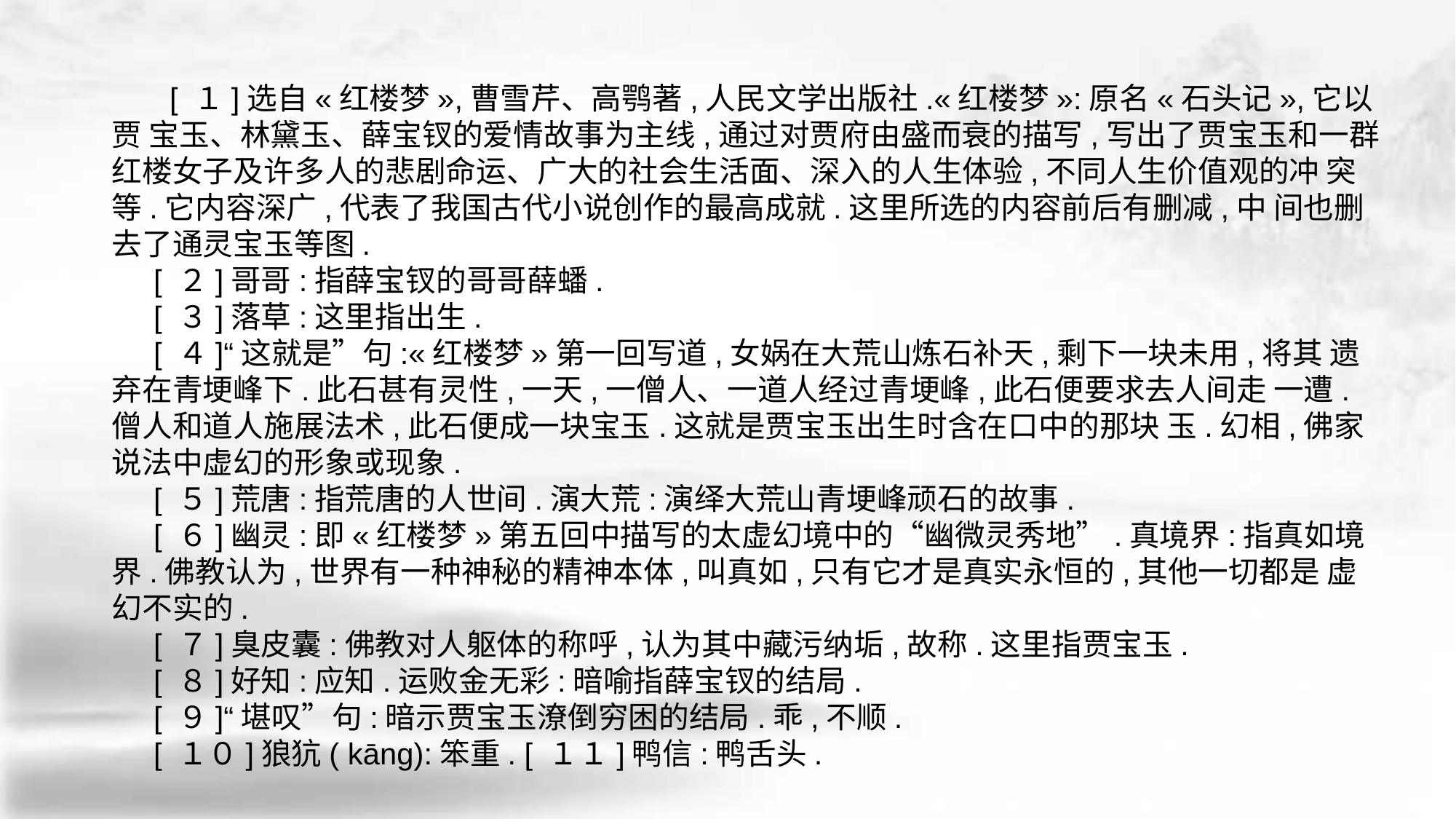

[ １]选自«红楼梦»,曹雪芹、高鹗著,人民文学出版社.«红楼梦»:原名«石头记»,它以贾 宝玉、林黛玉、薛宝钗的爱情故事为主线,通过对贾府由盛而衰的描写,写出了贾宝玉和一群 红楼女子及许多人的悲剧命运、广大的社会生活面、深入的人生体验,不同人生价值观的冲 突等.它内容深广,代表了我国古代小说创作的最高成就.这里所选的内容前后有删减,中 间也删去了通灵宝玉等图.
     [ ２]哥哥:指薛宝钗的哥哥薛蟠.
     [ ３]落草:这里指出生.
     [ ４]“这就是”句:«红楼梦»第一回写道,女娲在大荒山炼石补天,剩下一块未用,将其 遗弃在青埂峰下.此石甚有灵性,一天,一僧人、一道人经过青埂峰,此石便要求去人间走 一遭.僧人和道人施展法术,此石便成一块宝玉.这就是贾宝玉出生时含在口中的那块 玉.幻相,佛家说法中虚幻的形象或现象.
     [ ５]荒唐:指荒唐的人世间.演大荒:演绎大荒山青埂峰顽石的故事.
     [ ６]幽灵:即«红楼梦»第五回中描写的太虚幻境中的“幽微灵秀地”.真境界:指真如境 界.佛教认为,世界有一种神秘的精神本体,叫真如,只有它才是真实永恒的,其他一切都是 虚幻不实的.
     [ ７]臭皮囊:佛教对人躯体的称呼,认为其中藏污纳垢,故称.这里指贾宝玉.
     [ ８]好知:应知.运败金无彩:暗喻指薛宝钗的结局.
     [ ９]“堪叹”句:暗示贾宝玉潦倒穷困的结局.乖,不顺.
     [ １０]狼犺( kāng):笨重. [ １１]鸭信:鸭舌头.